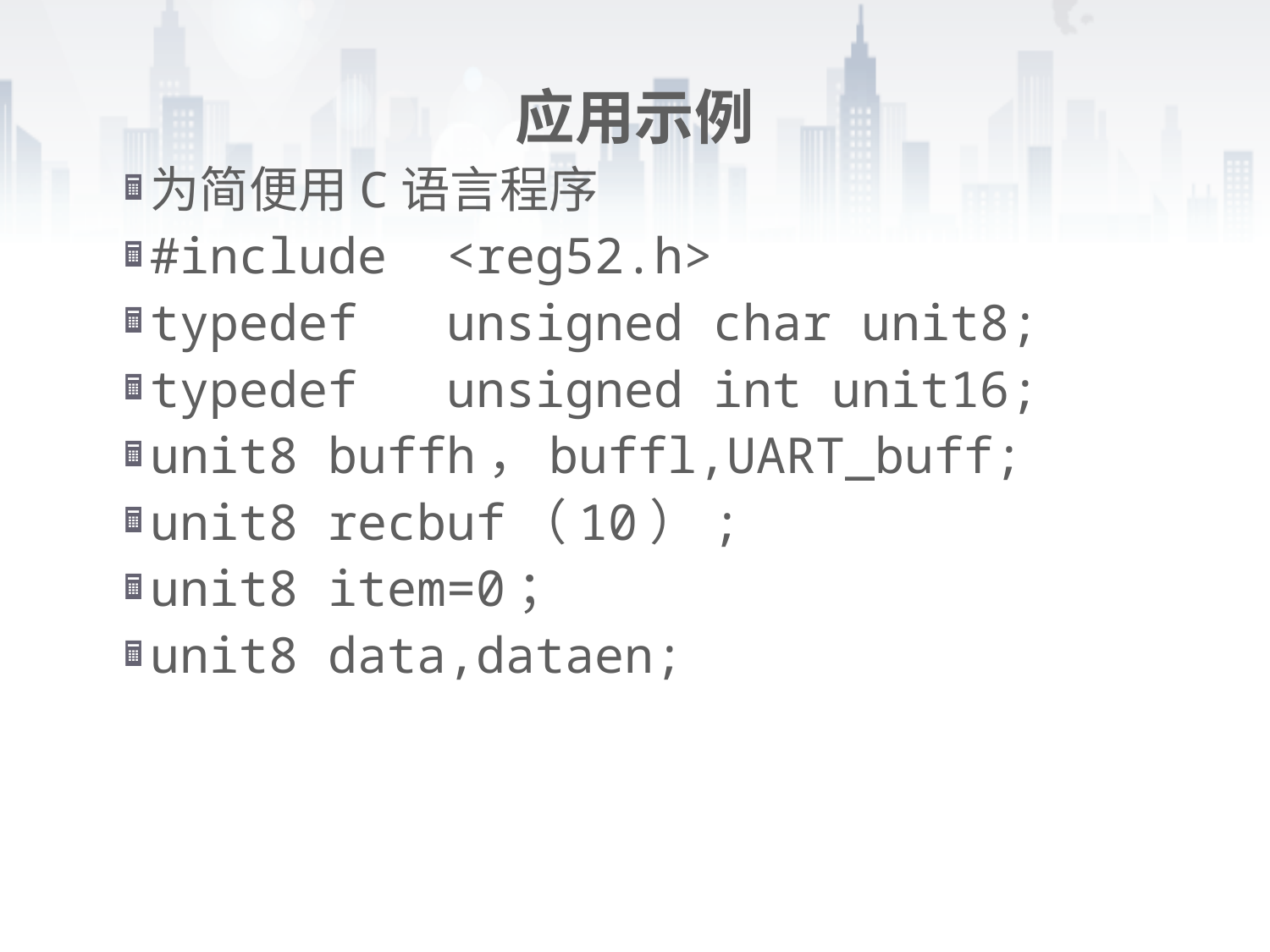

# 应用示例
为简便用C语言程序
#include  <reg52.h>
typedef   unsigned char unit8;
typedef   unsigned int unit16;
unit8 buffh，buffl,UART_buff;
unit8 recbuf（10）;
unit8 item=0；
unit8 data,dataen;